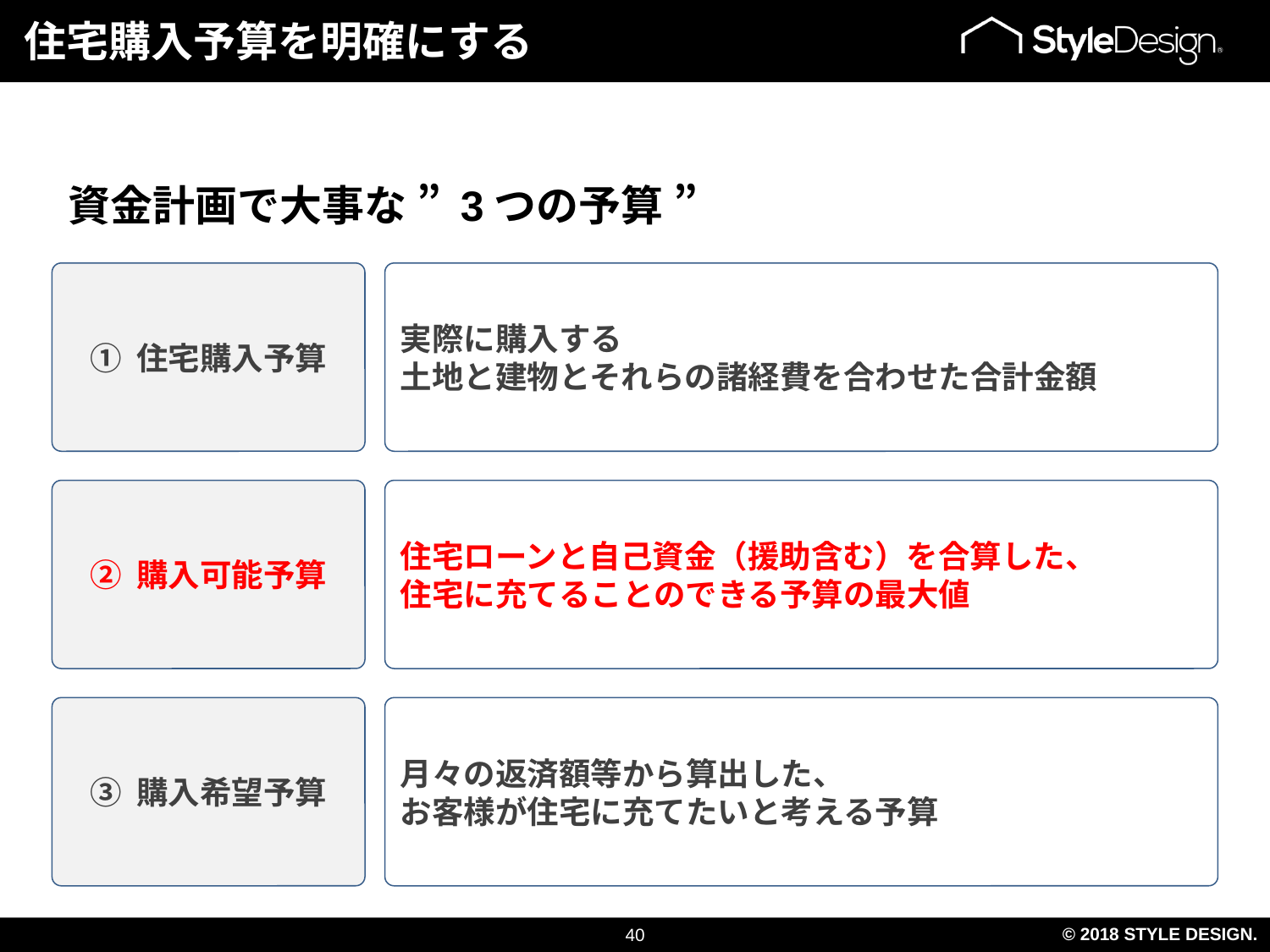

住宅購入予算を明確にする
資金計画で大事な ” 3つの予算 ”
① 住宅購入予算
実際に購入する
土地と建物とそれらの諸経費を合わせた合計金額
② 購入可能予算
住宅ローンと自己資金（援助含む）を合算した、
住宅に充てることのできる予算の最大値
③ 購入希望予算
月々の返済額等から算出した、
お客様が住宅に充てたいと考える予算
40